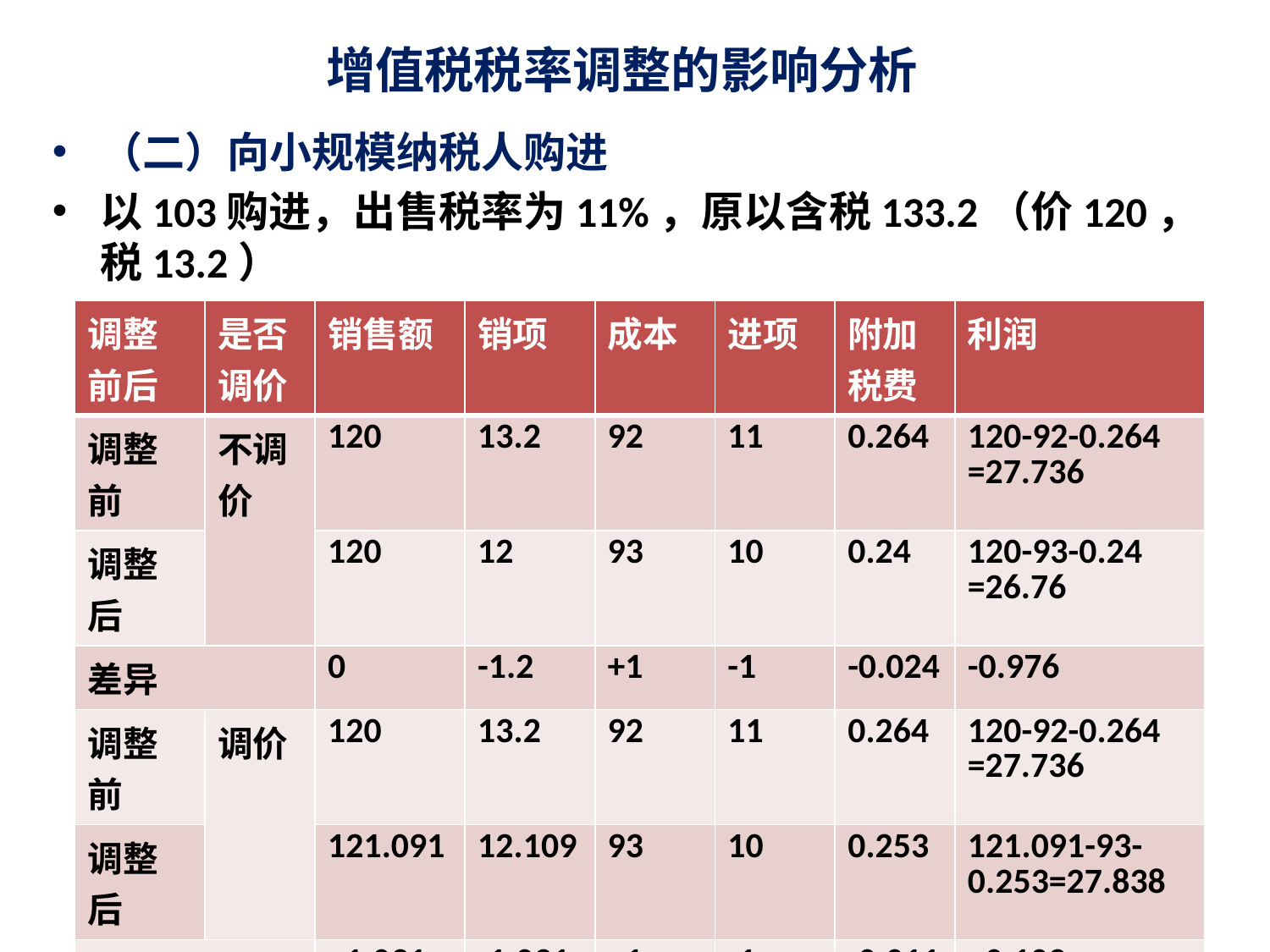

# 增值税税率调整的影响分析
（二）向小规模纳税人购进
以103购进，出售税率为11%，原以含税133.2（价120，税13.2）

| 调整前后 | 是否调价 | 销售额 | 销项 | 成本 | 进项 | 附加税费 | 利润 |
| --- | --- | --- | --- | --- | --- | --- | --- |
| 调整前 | 不调价 | 120 | 13.2 | 92 | 11 | 0.264 | 120-92-0.264 =27.736 |
| 调整后 |  | 120 | 12 | 93 | 10 | 0.24 | 120-93-0.24 =26.76 |
| 差异 |  | 0 | -1.2 | +1 | -1 | -0.024 | -0.976 |
| 调整前 | 调价 | 120 | 13.2 | 92 | 11 | 0.264 | 120-92-0.264 =27.736 |
| 调整后 |  | 121.091 | 12.109 | 93 | 10 | 0.253 | 121.091-93-0.253=27.838 |
| 差异 |  | +1.091 | -1.091 | +1 | -1 | -0.011 | +0.102 |